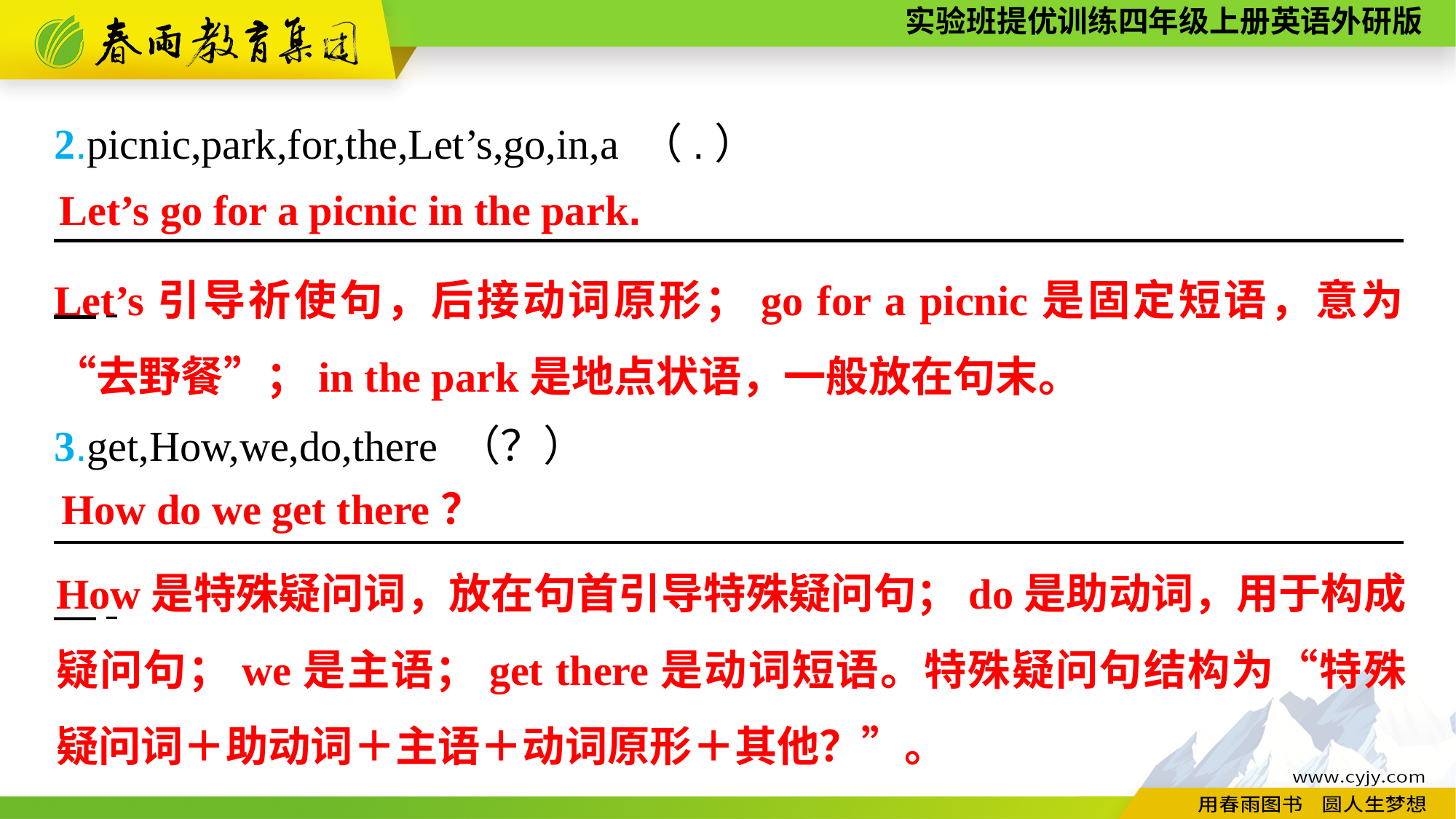

2.picnic,park,for,the,Let’s,go,in,a （.）
　　　　　　  　　　　　　　　　　　　　　　　　　　　　　　　　.
Let’s go for a picnic in the park.
Let’s引导祈使句，后接动词原形；go for a picnic是固定短语，意为“去野餐”；in the park是地点状语，一般放在句末。
3.get,How,we,do,there （？）
　　　　　　  　　　　　　　　　　　　　　　　　　　　　　　　　.

How do we get there？
How是特殊疑问词，放在句首引导特殊疑问句；do是助动词，用于构成疑问句；we是主语；get there是动词短语。特殊疑问句结构为“特殊疑问词＋助动词＋主语＋动词原形＋其他？”。